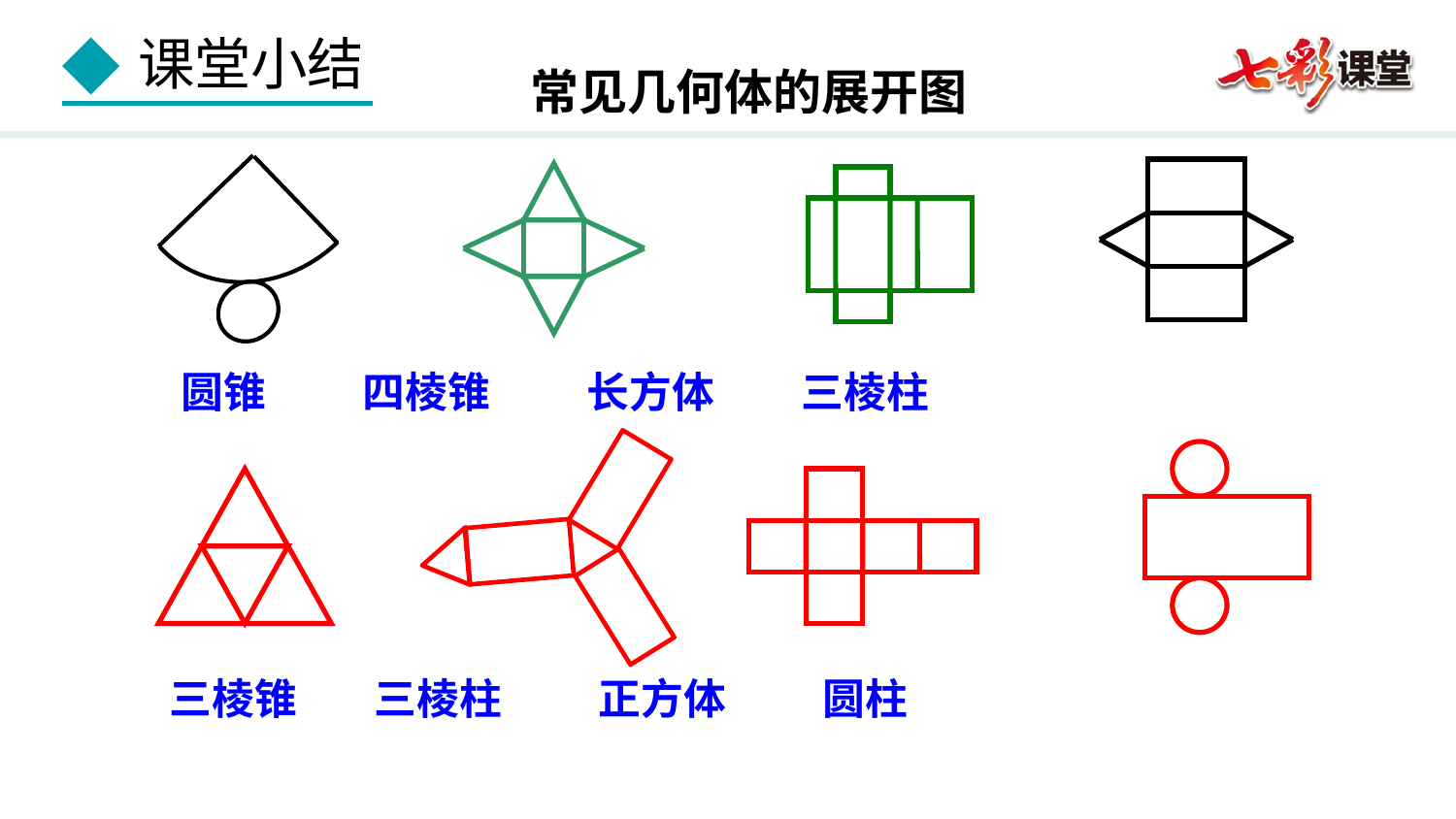

常见几何体的展开图

 圆锥          四棱锥          长方体         三棱柱

  三棱锥        三棱柱          正方体          圆柱